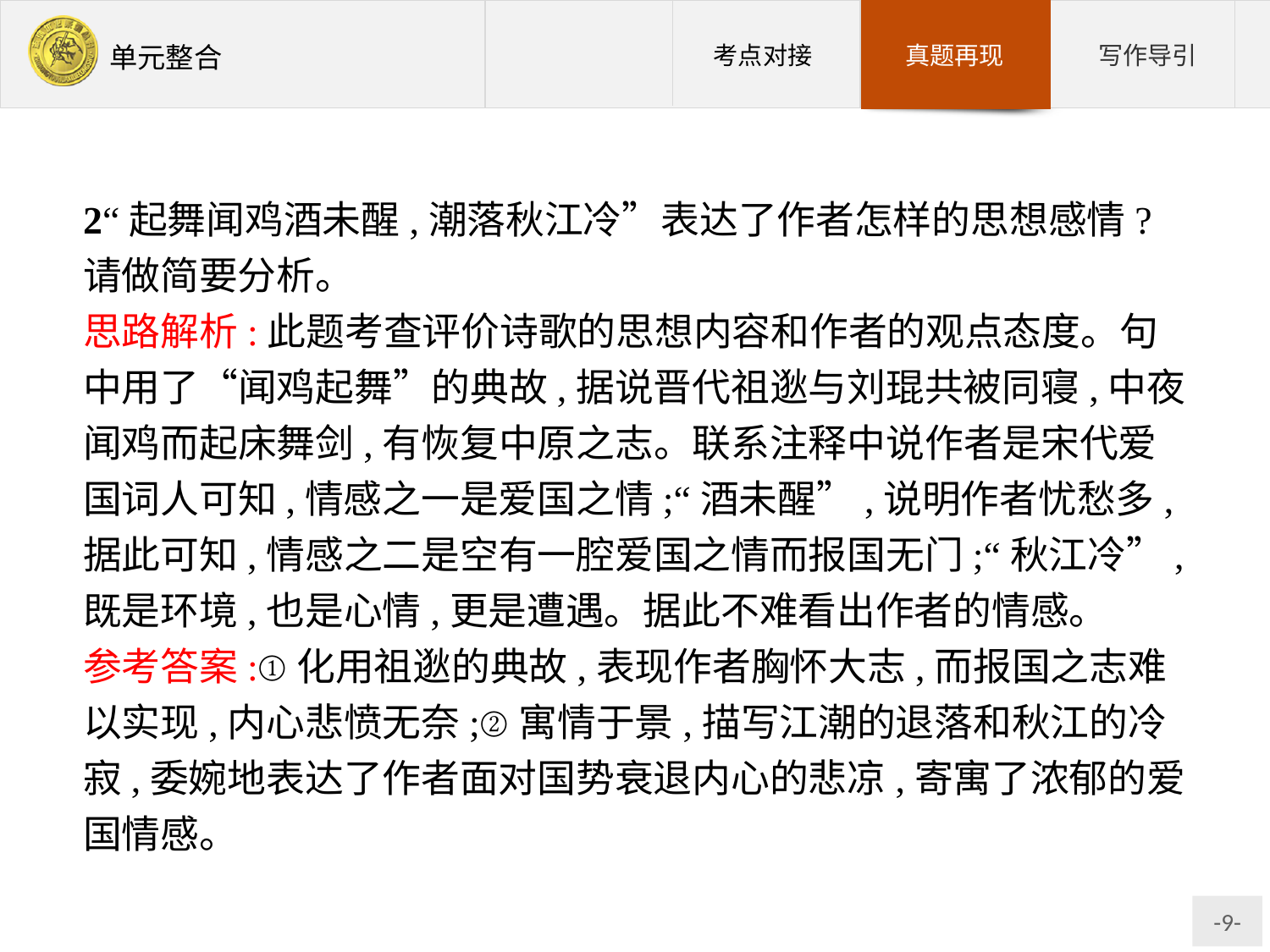

2“起舞闻鸡酒未醒,潮落秋江冷”表达了作者怎样的思想感情?请做简要分析。
思路解析:此题考查评价诗歌的思想内容和作者的观点态度。句中用了“闻鸡起舞”的典故,据说晋代祖逖与刘琨共被同寝,中夜闻鸡而起床舞剑,有恢复中原之志。联系注释中说作者是宋代爱国词人可知,情感之一是爱国之情;“酒未醒”,说明作者忧愁多,据此可知,情感之二是空有一腔爱国之情而报国无门;“秋江冷”,既是环境,也是心情,更是遭遇。据此不难看出作者的情感。
参考答案:①化用祖逖的典故,表现作者胸怀大志,而报国之志难以实现,内心悲愤无奈;②寓情于景,描写江潮的退落和秋江的冷寂,委婉地表达了作者面对国势衰退内心的悲凉,寄寓了浓郁的爱国情感。